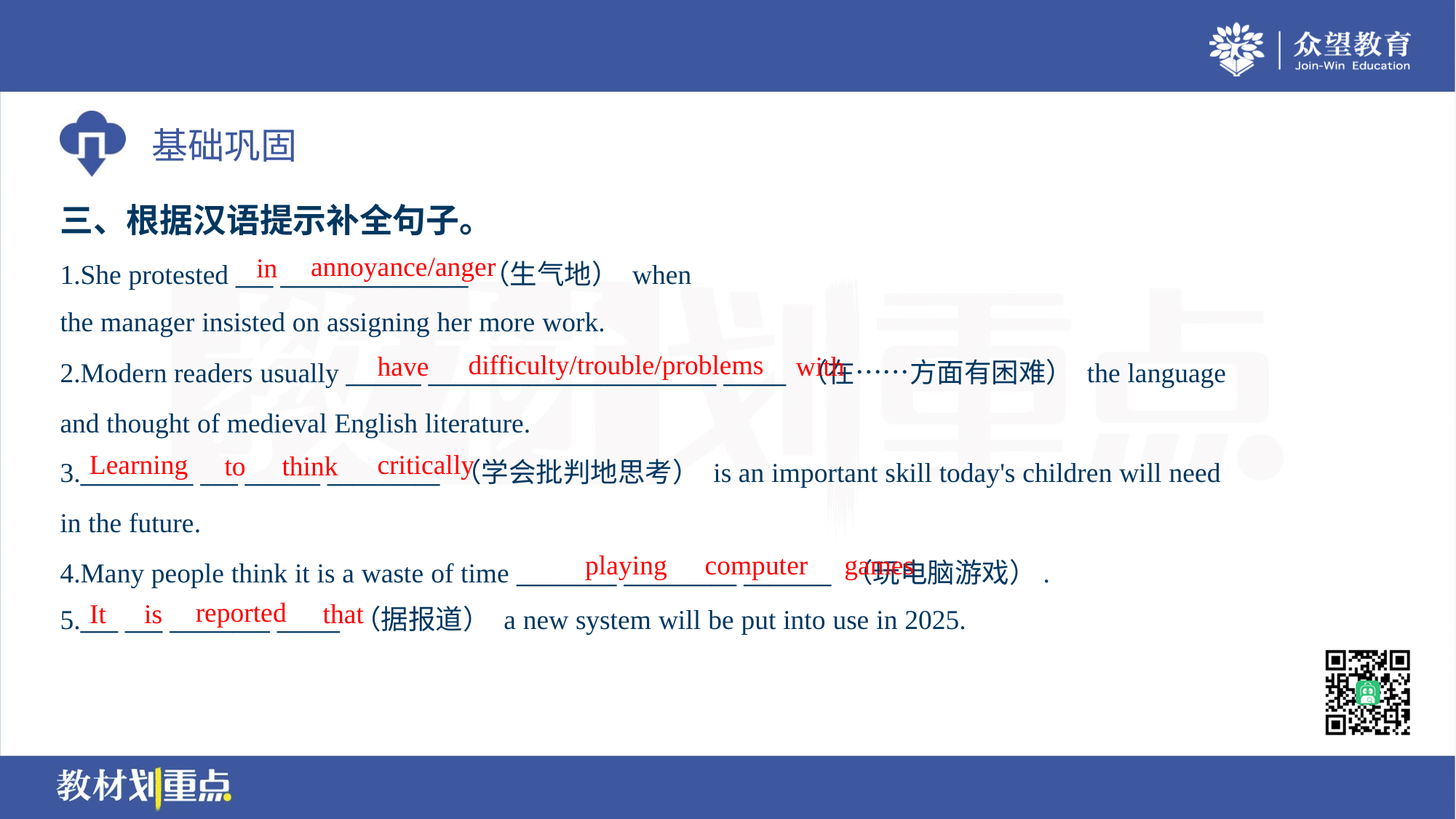

三、根据汉语提示补全句子。
annoyance/anger
in
1.She protested ___ _______________ （生气地） when
the manager insisted on assigning her more work.
difficulty/trouble/problems
have
with
2.Modern readers usually ______ _______________________ _____ （在……方面有困难） the language
and thought of medieval English literature.
3._________ ___ ______ _________ （学会批判地思考） is an important skill today's children will need
in the future.
4.Many people think it is a waste of time ________ _________ _______ （玩电脑游戏）.
5.___ ___ ________ _____ （据报道） a new system will be put into use in 2025.
Learning
critically
to
think
playing
computer
games
reported
It
is
that